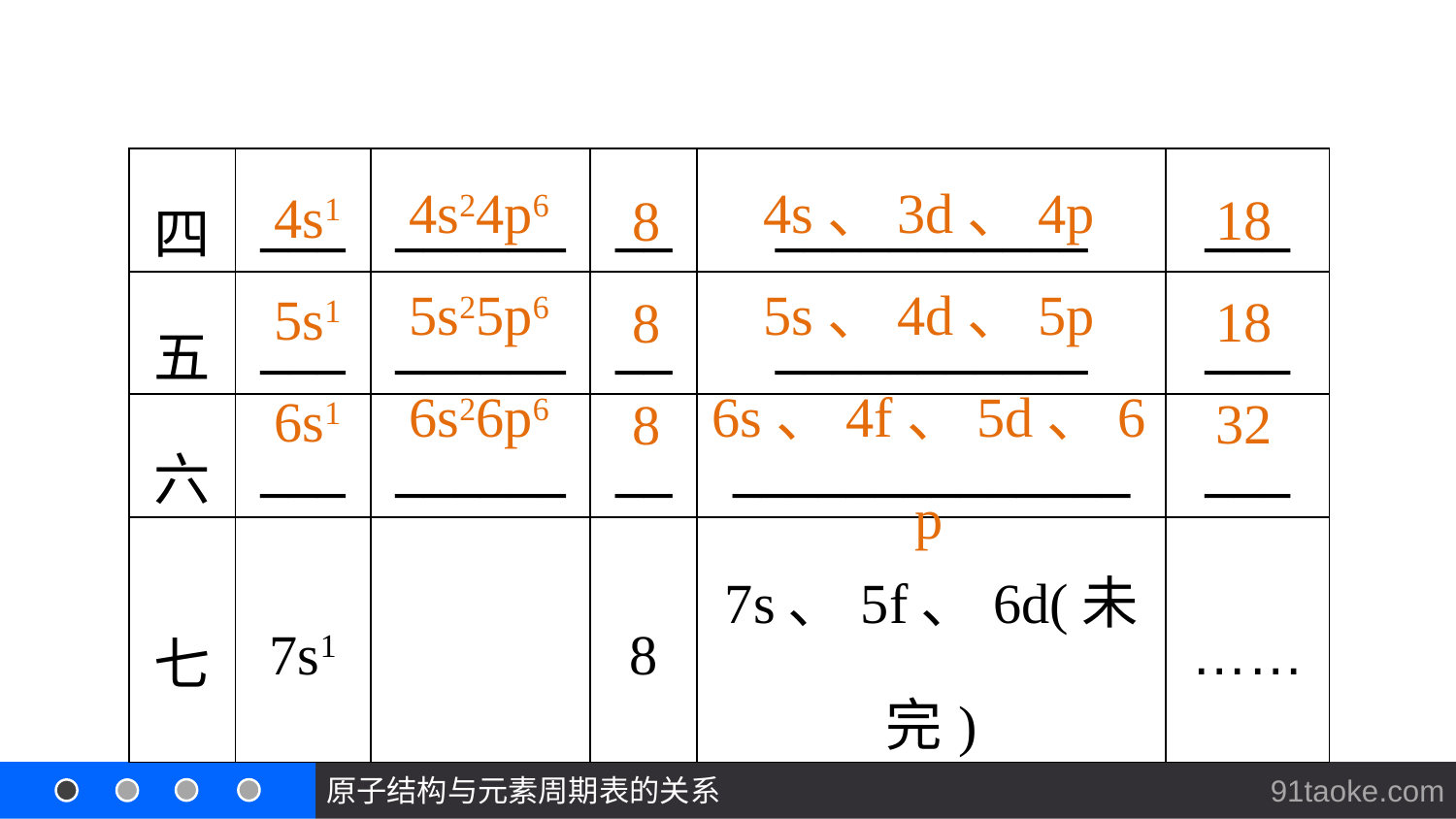

4s24p6
5s25p6
6s26p6
4s、3d、4p
5s、4d、5p
6s、4f、5d、6p
4s1
5s1
6s1
18
18
32
8
8
8
| 四 | \_\_\_ | \_\_\_\_\_\_ | \_\_ | \_\_\_\_\_\_\_\_\_\_\_ | \_\_\_ |
| --- | --- | --- | --- | --- | --- |
| 五 | \_\_\_ | \_\_\_\_\_\_ | \_\_ | \_\_\_\_\_\_\_\_\_\_\_ | \_\_\_ |
| 六 | \_\_\_ | \_\_\_\_\_\_ | \_\_ | \_\_\_\_\_\_\_\_\_\_\_\_\_\_ | \_\_\_ |
| 七 | 7s1 |  | 8 | 7s、5f、6d(未完) | …… |